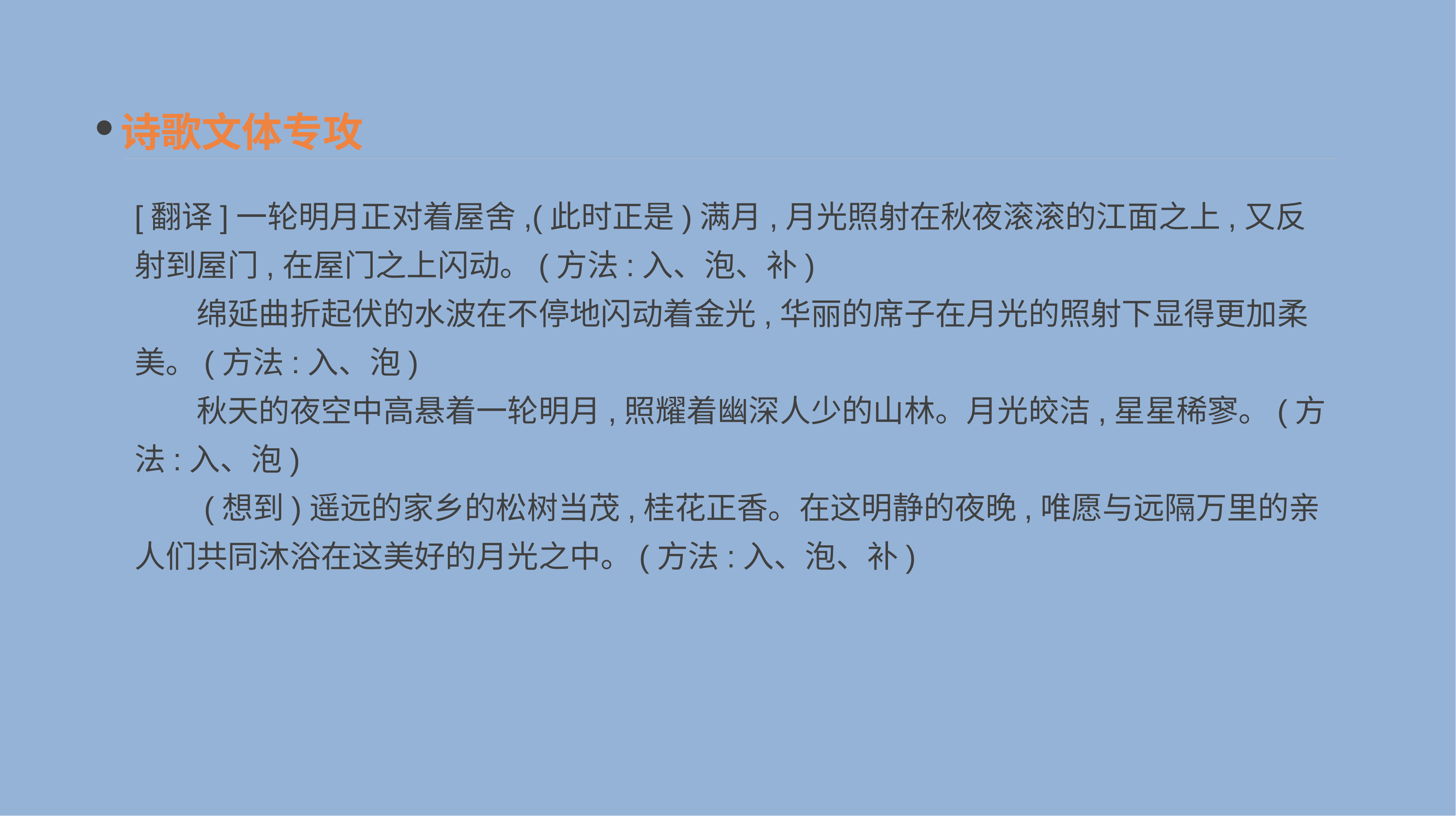

诗歌文体专攻

[翻译]一轮明月正对着屋舍,(此时正是)满月,月光照射在秋夜滚滚的江面之上,又反射到屋门,在屋门之上闪动。(方法:入、泡、补)
　　绵延曲折起伏的水波在不停地闪动着金光,华丽的席子在月光的照射下显得更加柔美。(方法:入、泡)
　　秋天的夜空中高悬着一轮明月,照耀着幽深人少的山林。月光皎洁,星星稀寥。(方法:入、泡)
　　(想到)遥远的家乡的松树当茂,桂花正香。在这明静的夜晚,唯愿与远隔万里的亲人们共同沐浴在这美好的月光之中。(方法:入、泡、补)